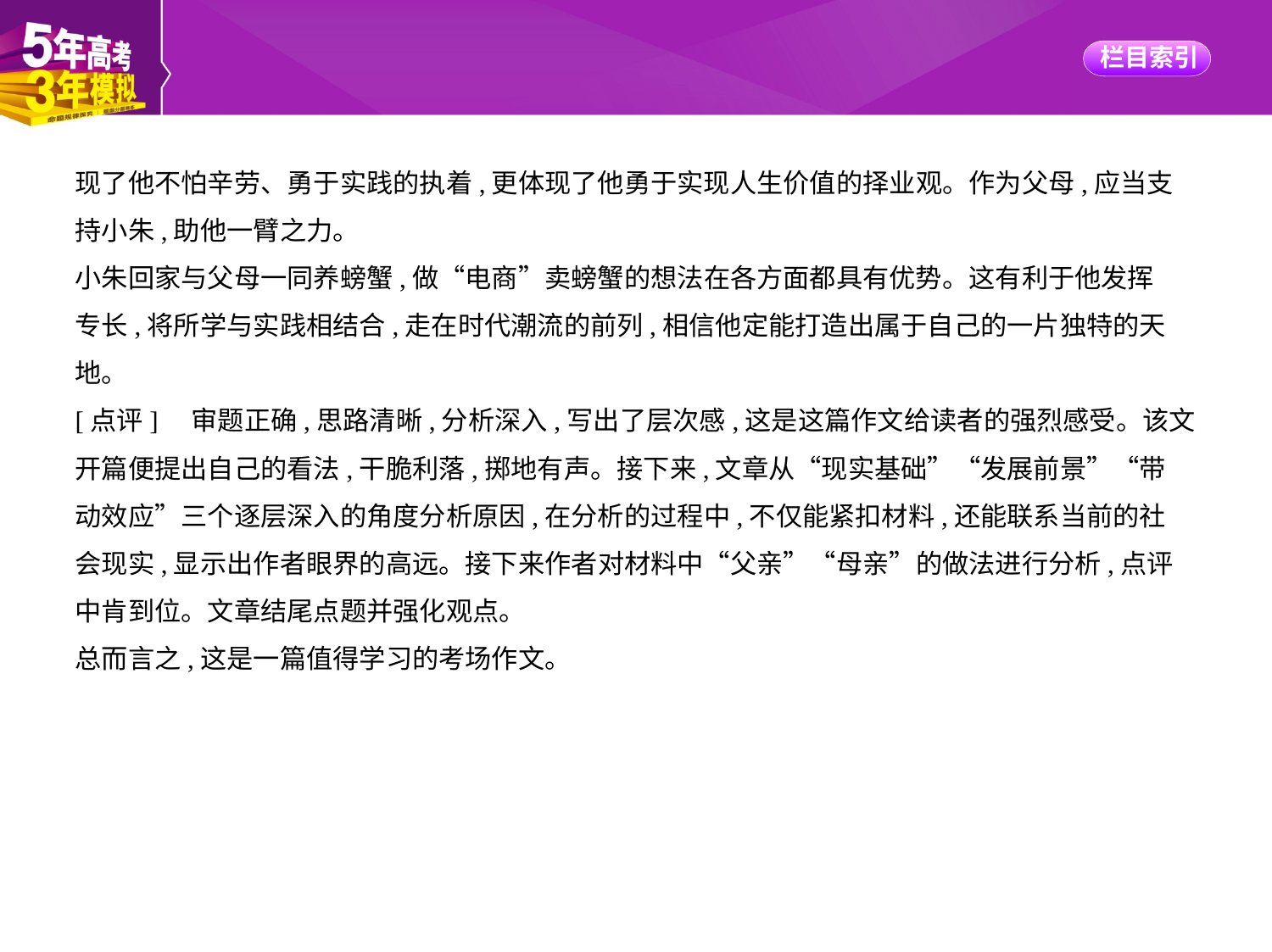

现了他不怕辛劳、勇于实践的执着,更体现了他勇于实现人生价值的择业观。作为父母,应当支
持小朱,助他一臂之力。
小朱回家与父母一同养螃蟹,做“电商”卖螃蟹的想法在各方面都具有优势。这有利于他发挥
专长,将所学与实践相结合,走在时代潮流的前列,相信他定能打造出属于自己的一片独特的天
地。
[点评]　审题正确,思路清晰,分析深入,写出了层次感,这是这篇作文给读者的强烈感受。该文
开篇便提出自己的看法,干脆利落,掷地有声。接下来,文章从“现实基础”“发展前景”“带
动效应”三个逐层深入的角度分析原因,在分析的过程中,不仅能紧扣材料,还能联系当前的社
会现实,显示出作者眼界的高远。接下来作者对材料中“父亲”“母亲”的做法进行分析,点评
中肯到位。文章结尾点题并强化观点。
总而言之,这是一篇值得学习的考场作文。